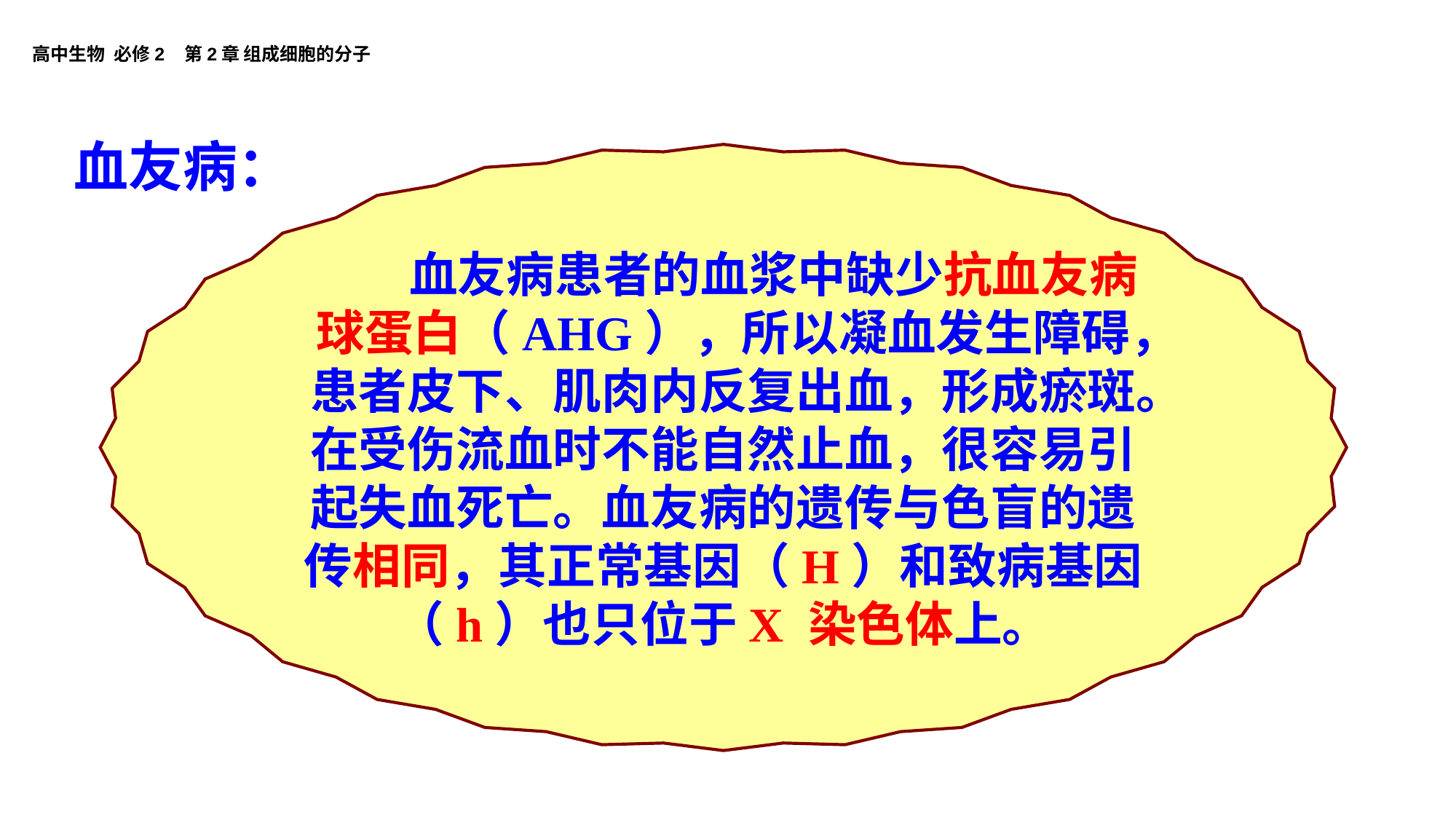

血友病：
        血友病患者的血浆中缺少抗血友病球蛋白（AHG），所以凝血发生障碍，患者皮下、肌肉内反复出血，形成瘀斑。在受伤流血时不能自然止血，很容易引起失血死亡。血友病的遗传与色盲的遗传相同，其正常基因（H）和致病基因（h）也只位于X 染色体上。